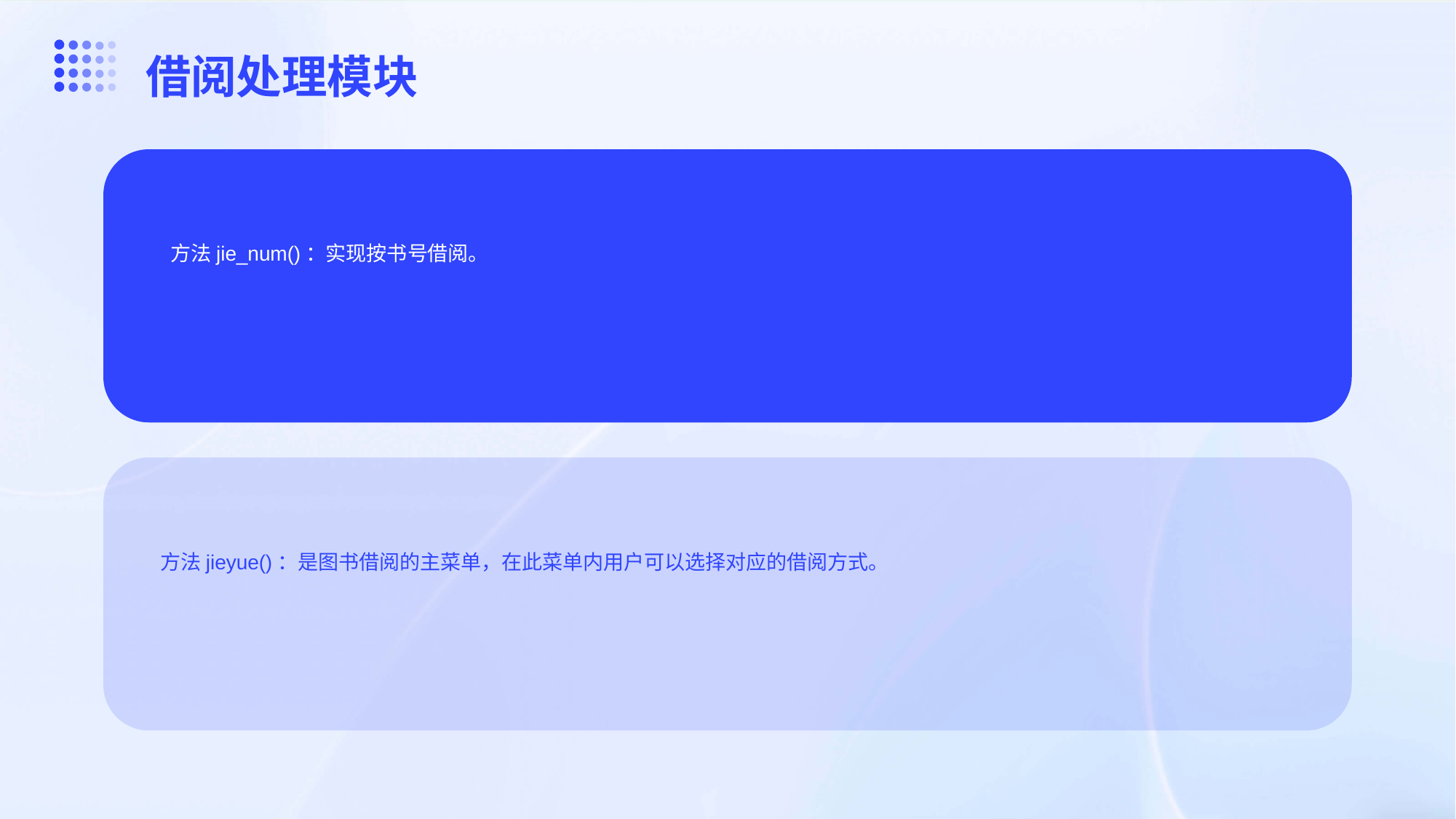

借阅处理模块

方法jie_num()：实现按书号借阅。

方法jieyue()：是图书借阅的主菜单，在此菜单内用户可以选择对应的借阅方式。